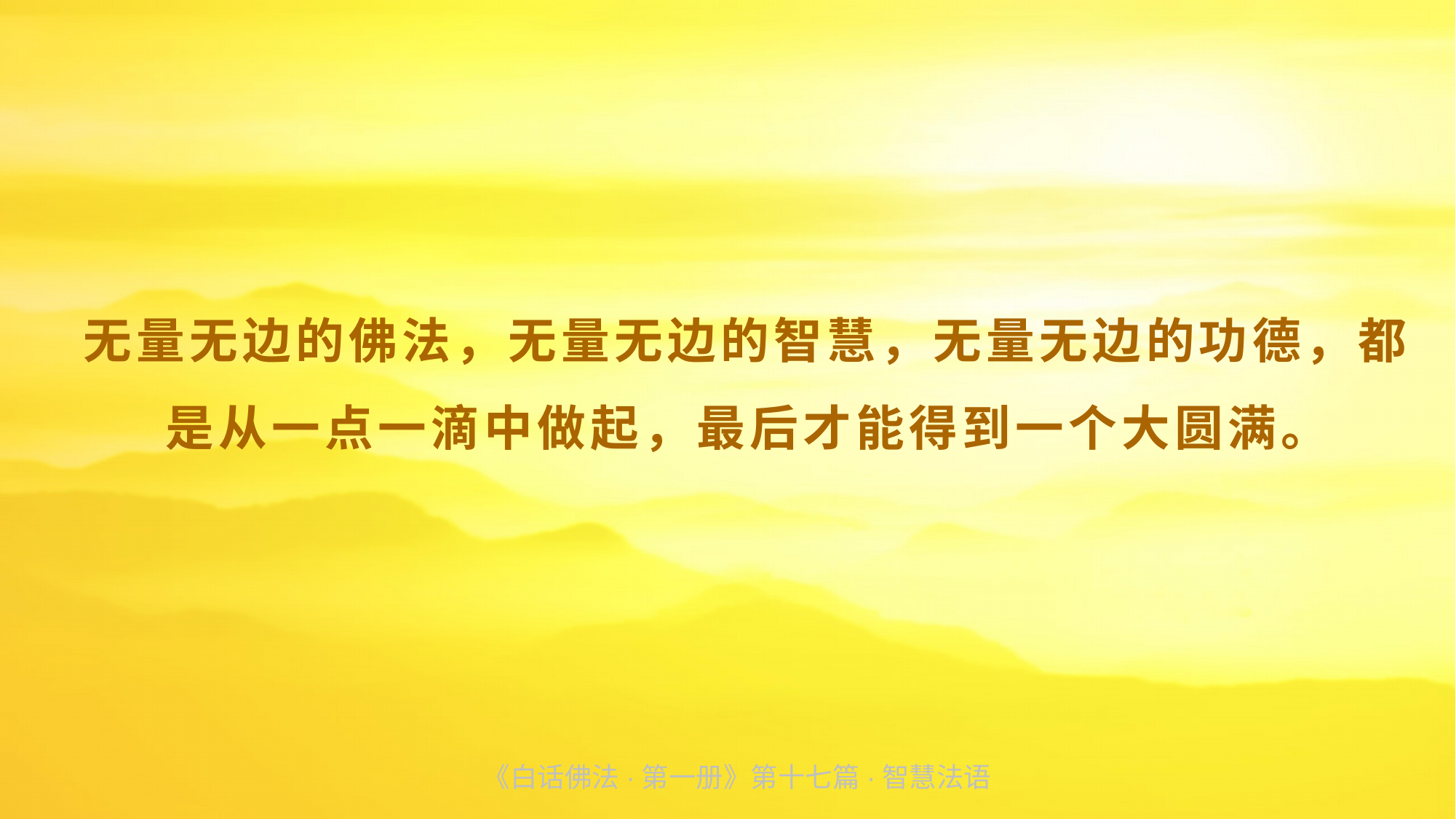

无量无边的佛法，无量无边的智慧，无量无边的功德，都是从一点一滴中做起，最后才能得到一个大圆满。
  《白话佛法·第一册》第十七篇·智慧法语